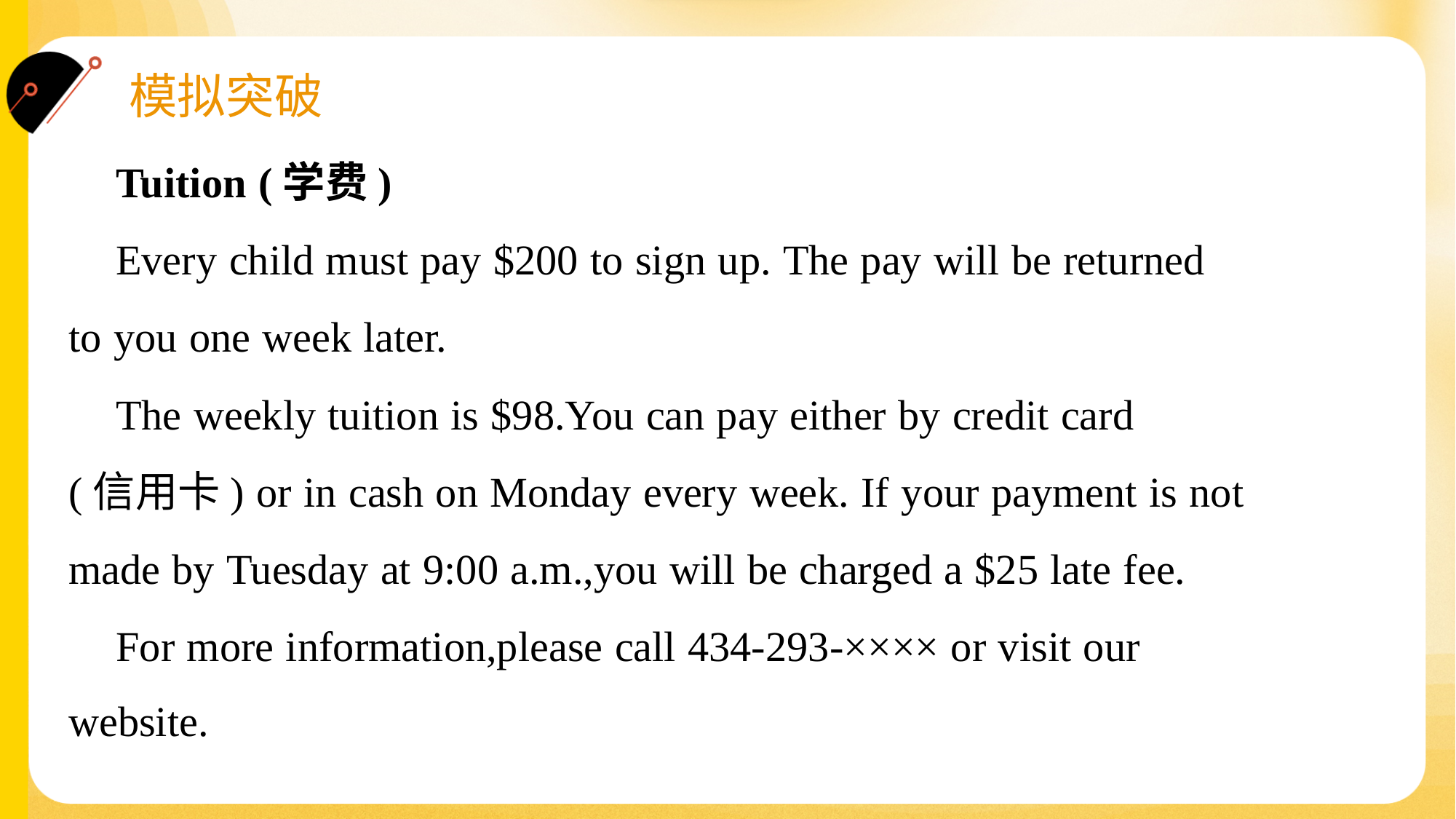

Tuition (学费)
    Every child must pay $200 to sign up. The pay will be returned
to you one week later.
    The weekly tuition is $98.You can pay either by credit card
(信用卡) or in cash on Monday every week. If your payment is not
made by Tuesday at 9:00 a.m.,you will be charged a $25 late fee.
    For more information,please call 434-293-×××× or visit our
website.#6.3